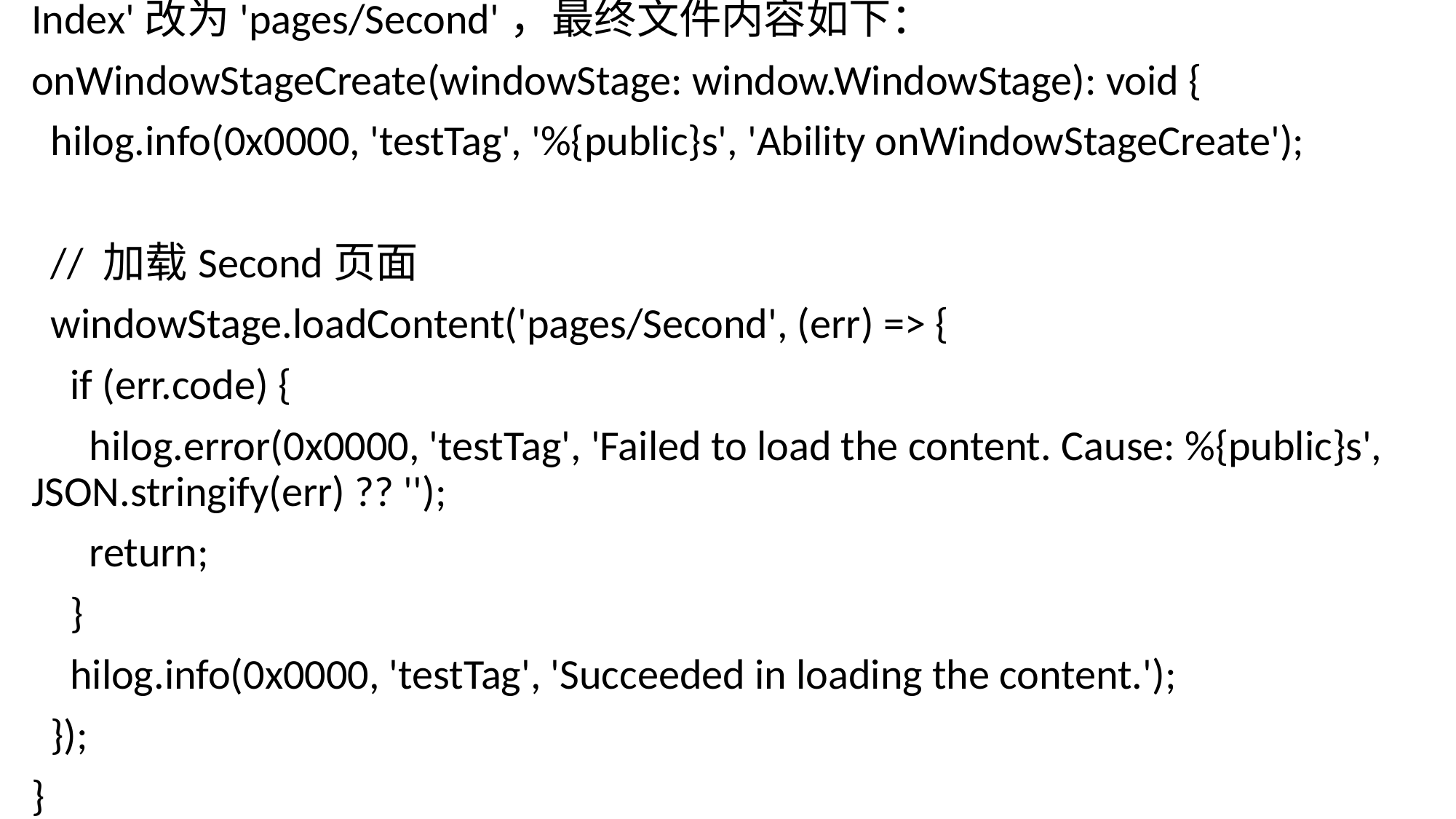

此时，在src/main/ets目录下会初始化一个secondability目录，并在secondability目录下生成一个SecondAbility.ts文件。修改该文件，将'pages/Index'改为'pages/Second'，最终文件内容如下：
onWindowStageCreate(windowStage: window.WindowStage): void {
  hilog.info(0x0000, 'testTag', '%{public}s', 'Ability onWindowStageCreate');

  // 加载Second页面
  windowStage.loadContent('pages/Second', (err) => {
    if (err.code) {
      hilog.error(0x0000, 'testTag', 'Failed to load the content. Cause: %{public}s', JSON.stringify(err) ?? '');
      return;
    }
    hilog.info(0x0000, 'testTag', 'Succeeded in loading the content.');
  });
}